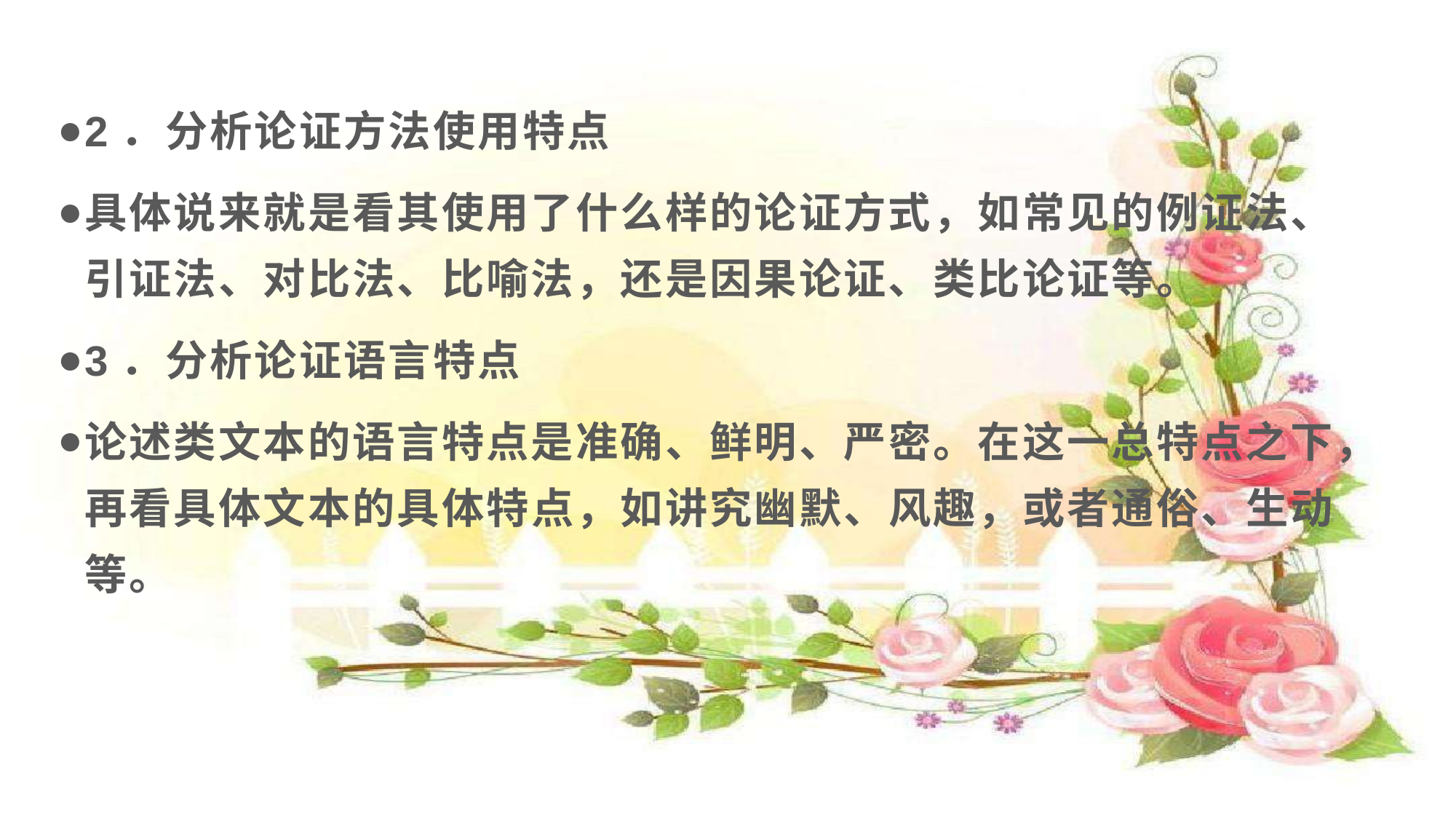

2．分析论证方法使用特点
具体说来就是看其使用了什么样的论证方式，如常见的例证法、引证法、对比法、比喻法，还是因果论证、类比论证等。
3．分析论证语言特点
论述类文本的语言特点是准确、鲜明、严密。在这一总特点之下，再看具体文本的具体特点，如讲究幽默、风趣，或者通俗、生动等。